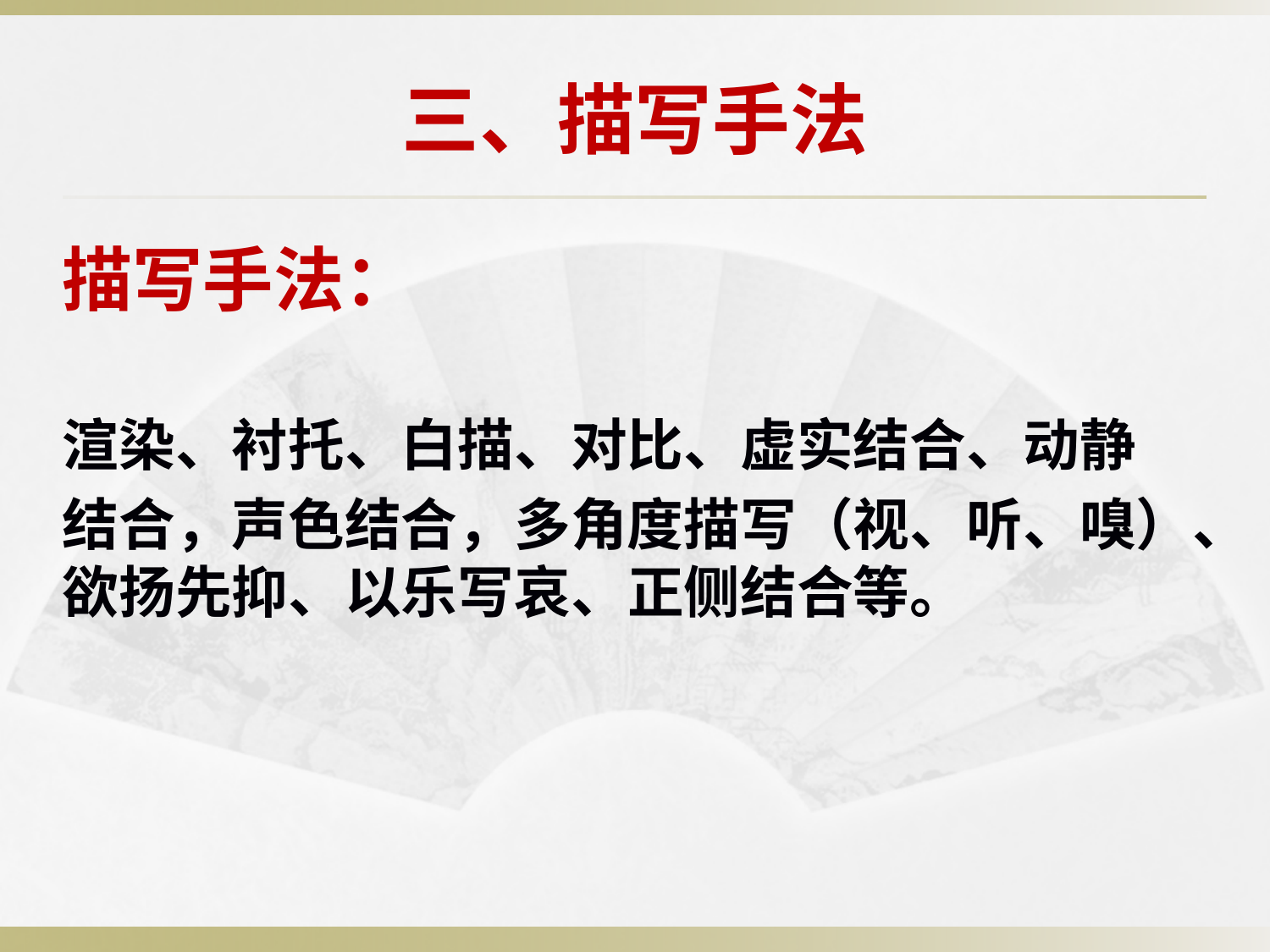

# 三、描写手法
描写手法：

渲染、衬托、白描、对比、虚实结合、动静
结合，声色结合，多角度描写（视、听、嗅）、欲扬先抑、以乐写哀、正侧结合等。